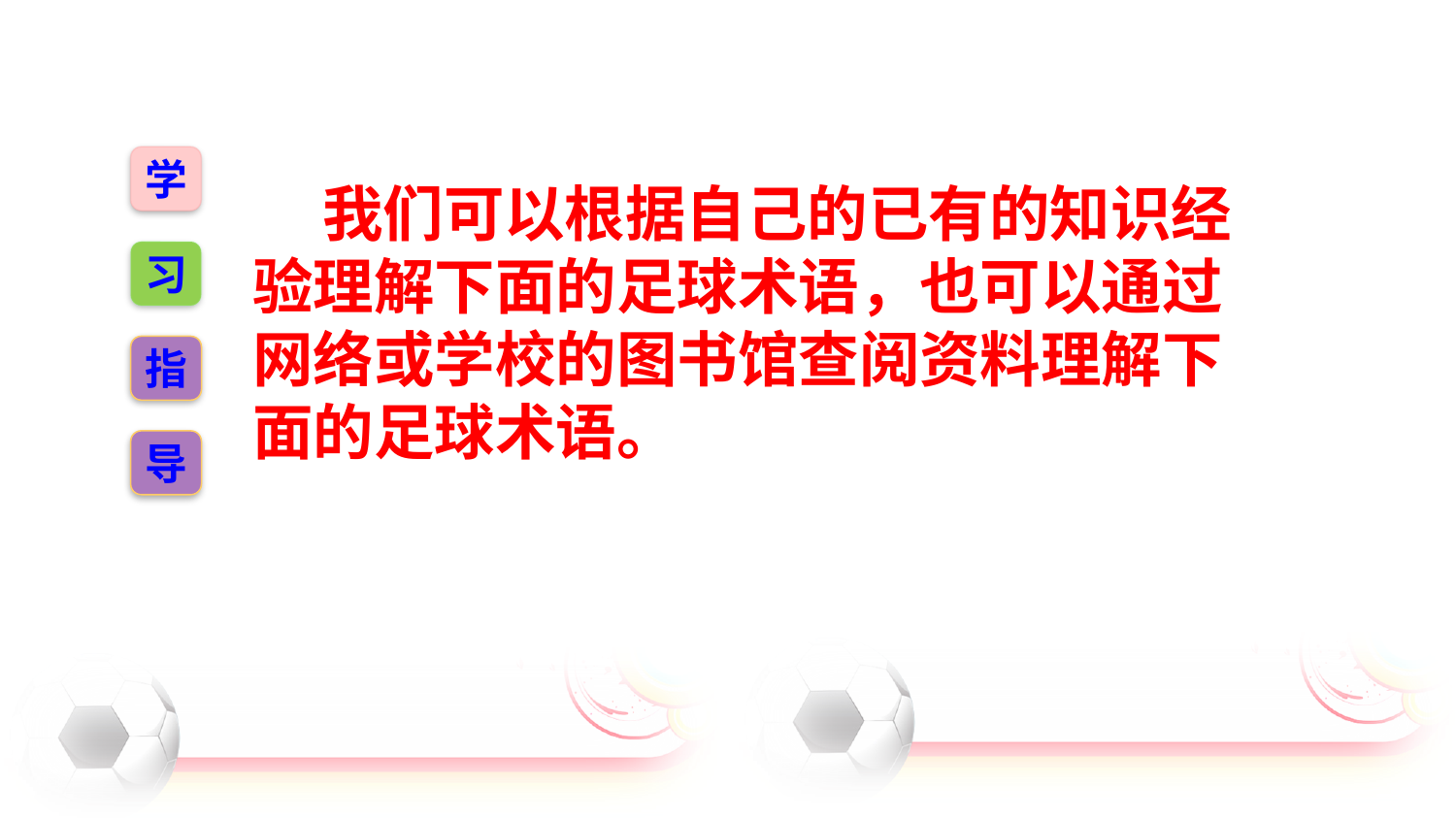

学
    我们可以根据自己的已有的知识经验理解下面的足球术语，也可以通过网络或学校的图书馆查阅资料理解下面的足球术语。
习
指
导